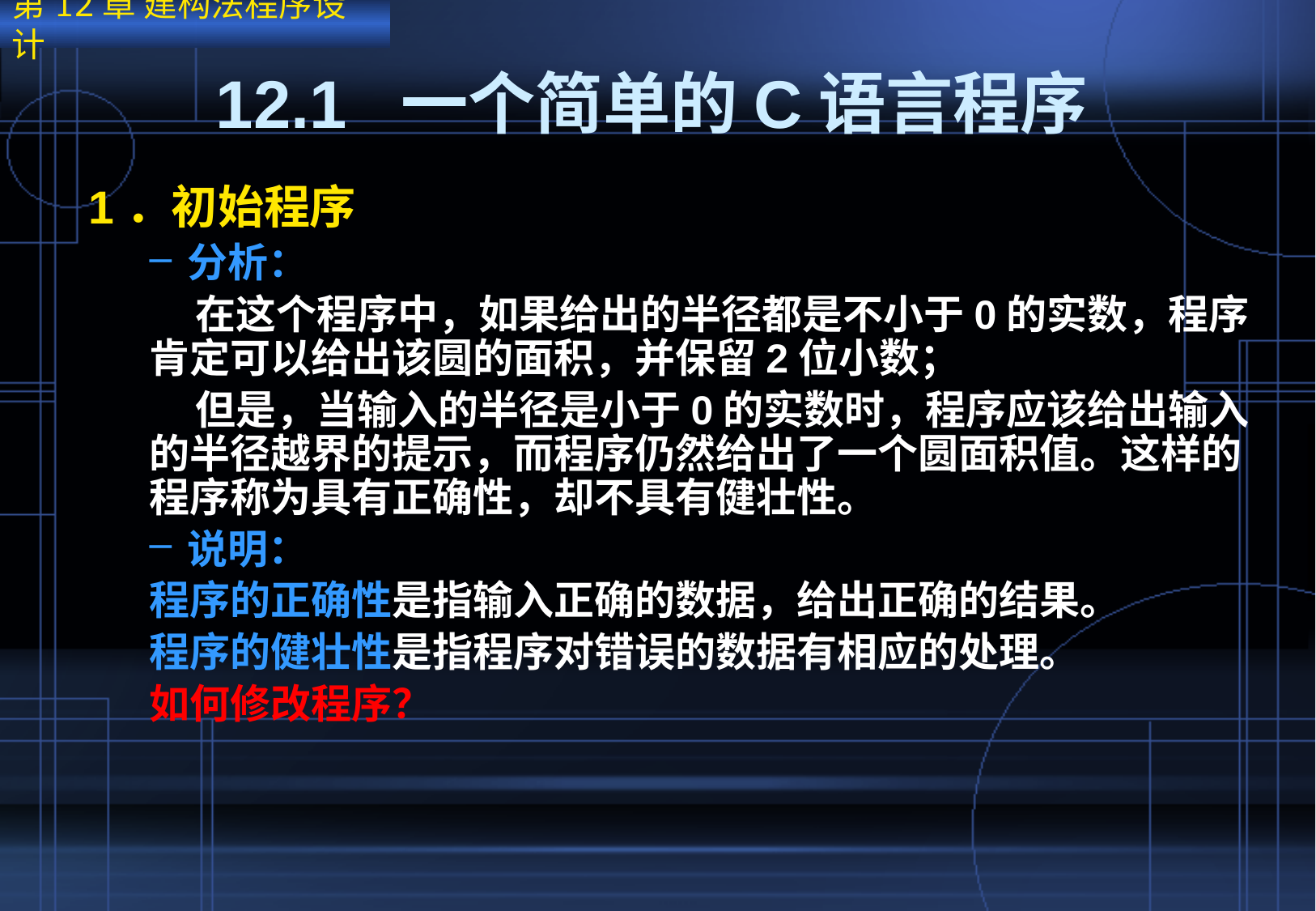

第12章 建构法程序设计
# 12.1  一个简单的C语言程序
1．初始程序
分析：
    在这个程序中，如果给出的半径都是不小于0的实数，程序肯定可以给出该圆的面积，并保留2位小数；
    但是，当输入的半径是小于0的实数时，程序应该给出输入的半径越界的提示，而程序仍然给出了一个圆面积值。这样的程序称为具有正确性，却不具有健壮性。
说明：
程序的正确性是指输入正确的数据，给出正确的结果。
程序的健壮性是指程序对错误的数据有相应的处理。
如何修改程序？